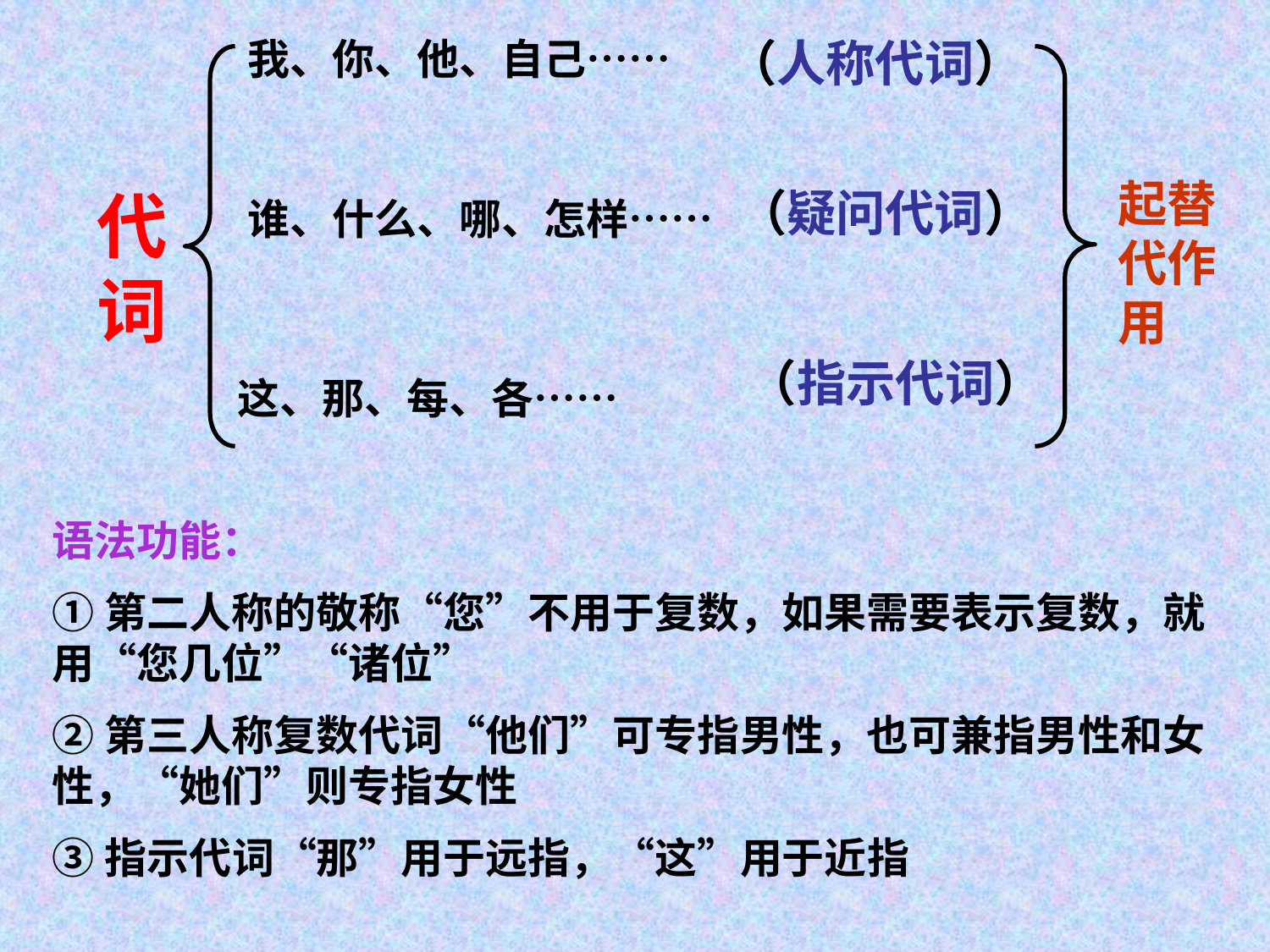

我、你、他、自己……
（人称代词）

起替代作用
代词
（疑问代词）
谁、什么、哪、怎样……
（指示代词）
这、那、每、各……
语法功能：
①第二人称的敬称“您”不用于复数，如果需要表示复数，就用“您几位”“诸位”
②第三人称复数代词“他们”可专指男性，也可兼指男性和女性，“她们”则专指女性
③指示代词“那”用于远指，“这”用于近指